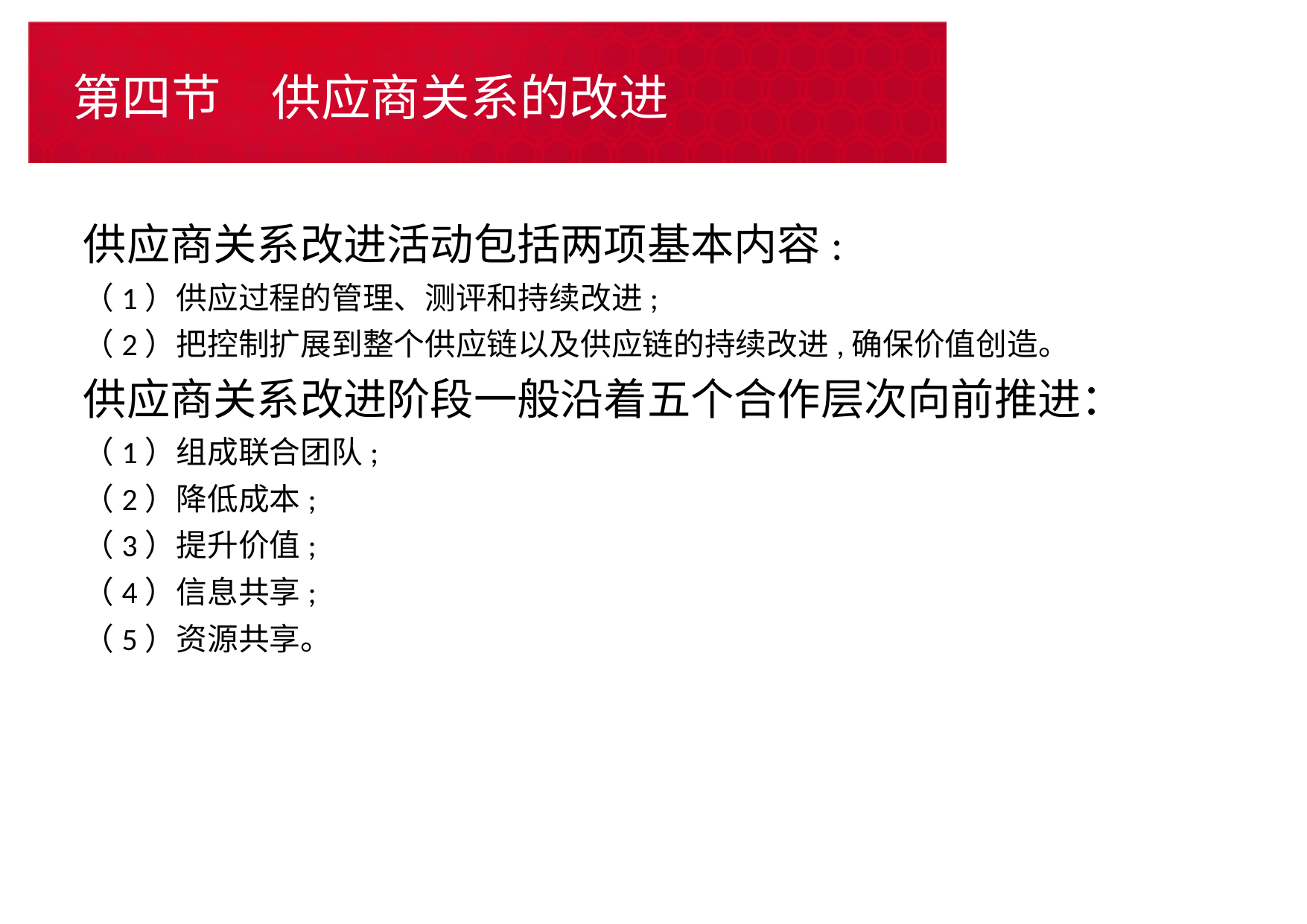

# 第四节　供应商关系的改进
供应商关系改进活动包括两项基本内容:
（1）供应过程的管理、测评和持续改进;
（2）把控制扩展到整个供应链以及供应链的持续改进,确保价值创造。
供应商关系改进阶段一般沿着五个合作层次向前推进：
（1）组成联合团队;
（2）降低成本;
（3）提升价值;
（4）信息共享;
（5）资源共享。